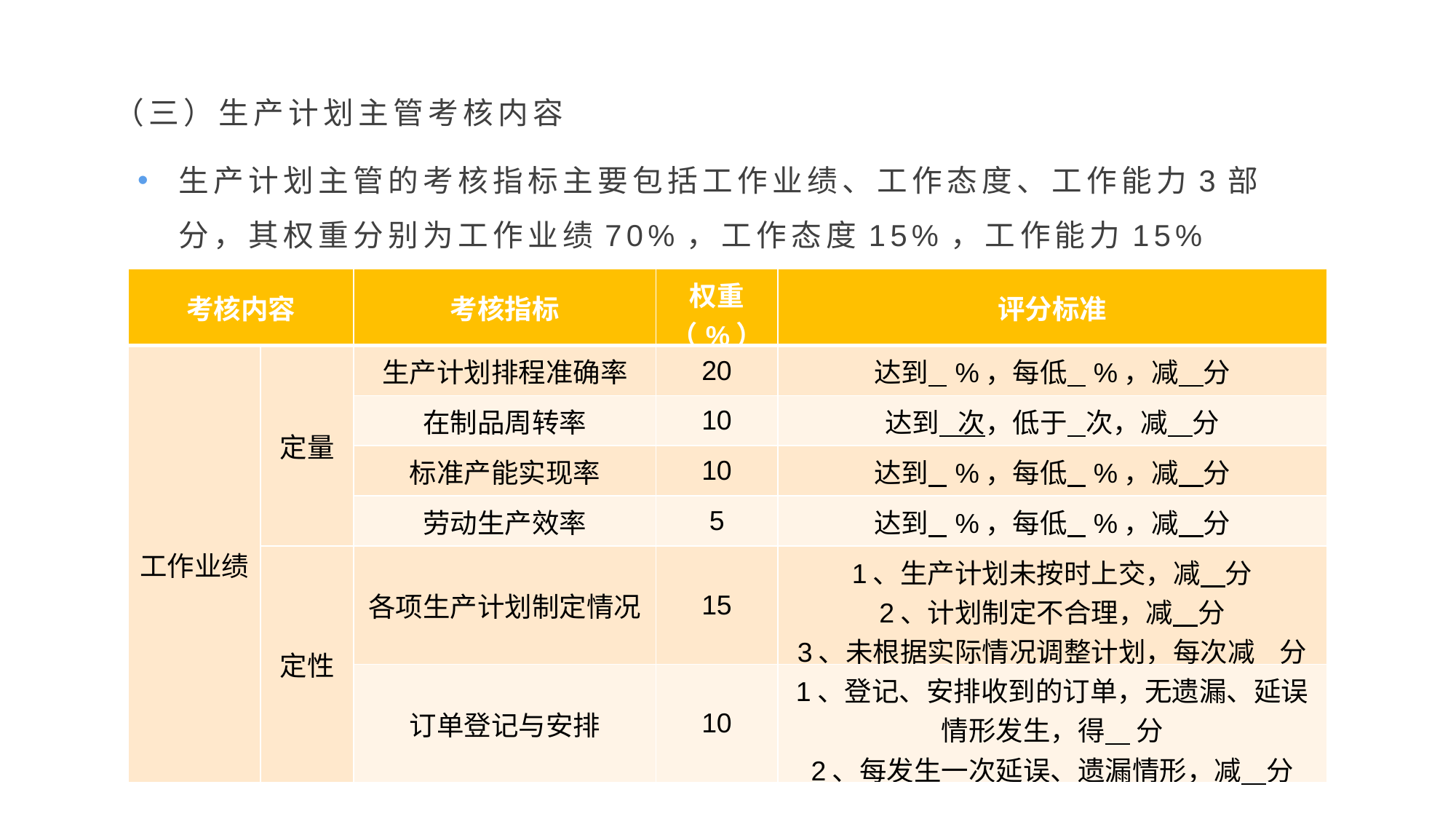

（三）生产计划主管考核内容
生产计划主管的考核指标主要包括工作业绩、工作态度、工作能力3部分，其权重分别为工作业绩70%，工作态度15%，工作能力15%
| 考核内容 |  | 考核指标 | 权重（%） | 评分标准 |
| --- | --- | --- | --- | --- |
| 工作业绩 | 定量 | 生产计划排程准确率 | 20 | 达到 %，每低 %，减 分 |
|  |  | 在制品周转率 | 10 | 达到 次，低于 次，减 分 |
|  |  | 标准产能实现率 | 10 | 达到 %，每低 %，减 分 |
|  |  | 劳动生产效率 | 5 | 达到 %，每低 %，减 分 |
|  | 定性 | 各项生产计划制定情况 | 15 | 1、生产计划未按时上交，减 分 2、计划制定不合理，减 分 3、未根据实际情况调整计划，每次减 分 |
|  |  | 订单登记与安排 | 10 | 1、登记、安排收到的订单，无遗漏、延误情形发生，得 分 2、每发生一次延误、遗漏情形，减 分 |